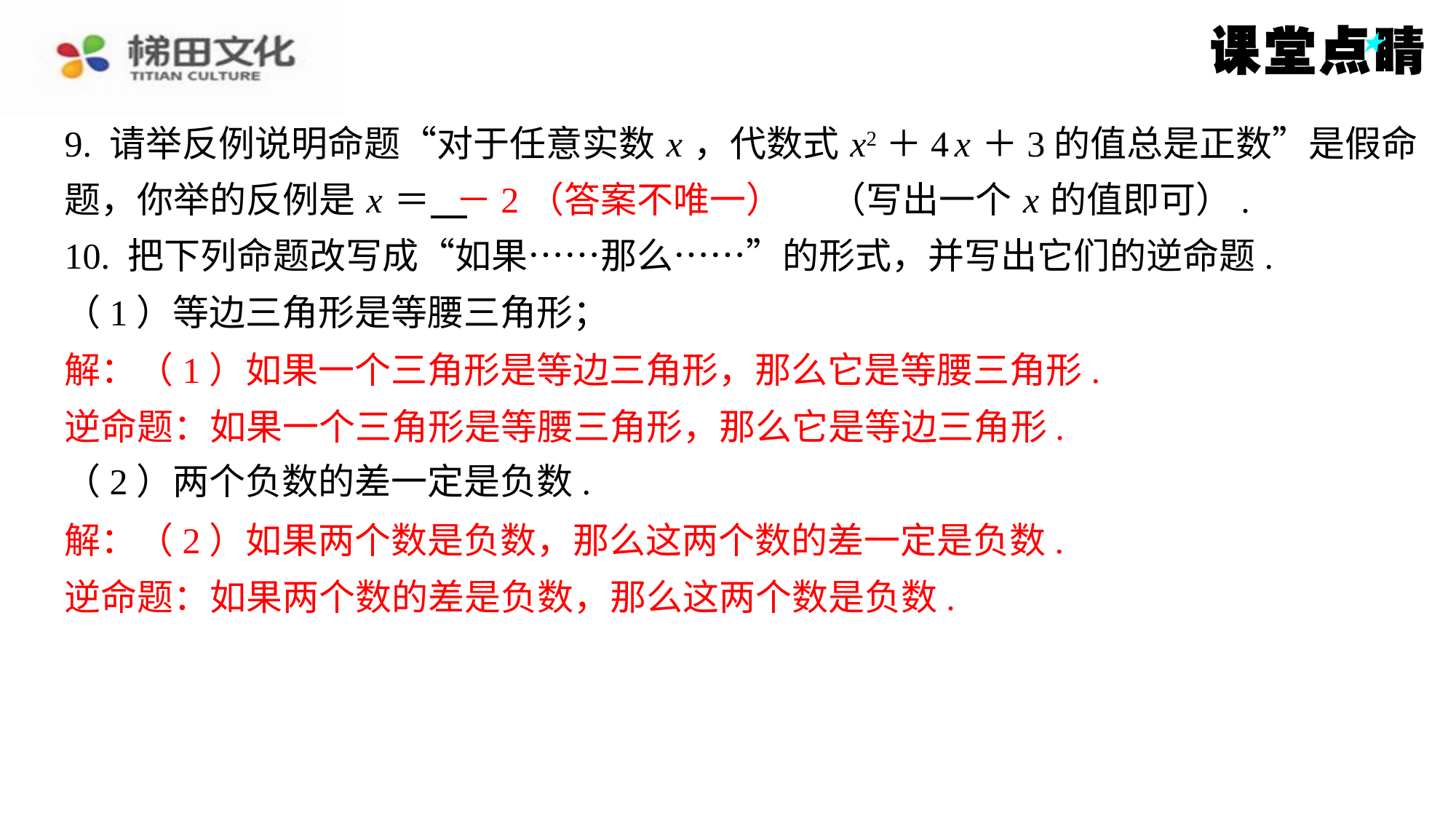

9. 请举反例说明命题“对于任意实数 x ，代数式 x2＋4 x ＋3的值总是正数”是假命
题，你举的反例是 x ＝ 　－2（答案不唯一）　（写出一个 x 的值即可）.
10. 把下列命题改写成“如果……那么……”的形式，并写出它们的逆命题.
（1）等边三角形是等腰三角形；
解：（1）如果一个三角形是等边三角形，那么它是等腰三角形.
逆命题：如果一个三角形是等腰三角形，那么它是等边三角形.
（2）两个负数的差一定是负数.
解：（2）如果两个数是负数，那么这两个数的差一定是负数.
逆命题：如果两个数的差是负数，那么这两个数是负数.
－2（答案不唯一）
解：（1）如果一个三角形是等边三角形，那么它是等腰三角形.
逆命题：如果一个三角形是等腰三角形，那么它是等边三角形.
解：（2）如果两个数是负数，那么这两个数的差一定是负数.
逆命题：如果两个数的差是负数，那么这两个数是负数.